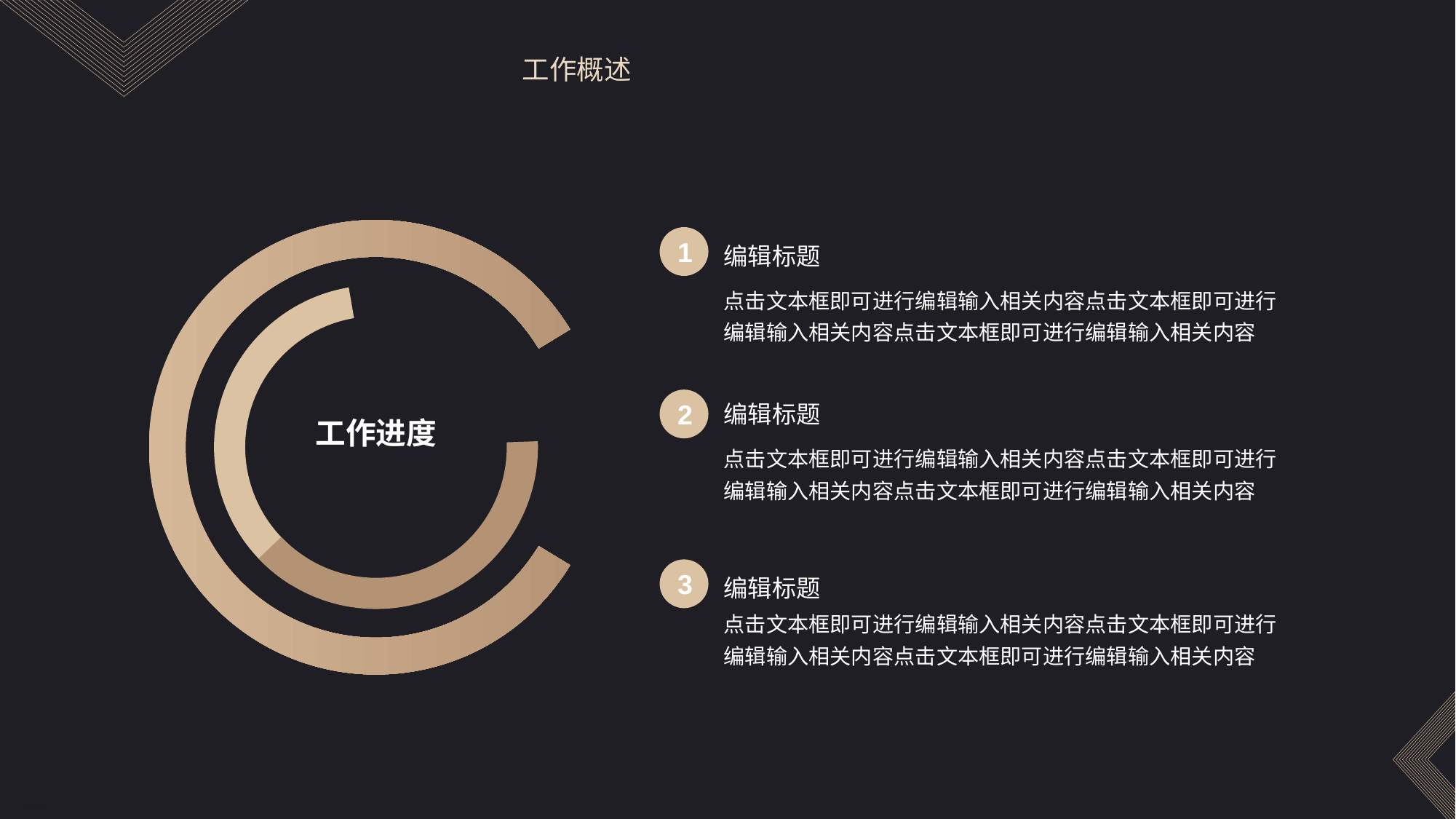

工作概述

1
编辑标题
点击文本框即可进行编辑输入相关内容点击文本框即可进行编辑输入相关内容点击文本框即可进行编辑输入相关内容

2
编辑标题
工作进度
点击文本框即可进行编辑输入相关内容点击文本框即可进行编辑输入相关内容点击文本框即可进行编辑输入相关内容
3
编辑标题
点击文本框即可进行编辑输入相关内容点击文本框即可进行编辑输入相关内容点击文本框即可进行编辑输入相关内容

PPT模板 http://www.1ppt.com/moban/